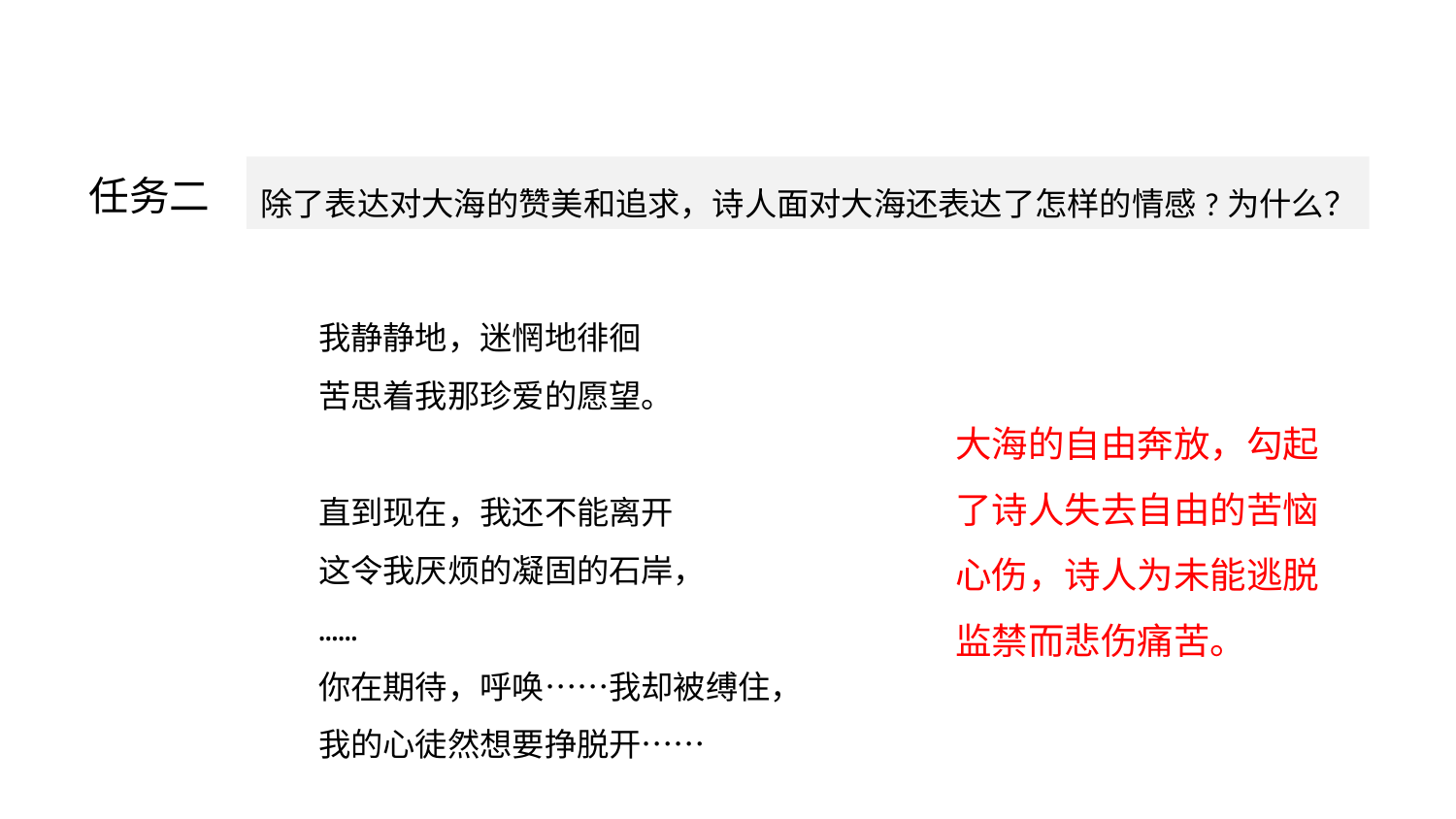

品读诗歌
除了表达对大海的赞美和追求，诗人面对大海还表达了怎样的情感?为什么？
任务二
我静静地，迷惘地徘徊
苦思着我那珍爱的愿望。

直到现在，我还不能离开
这令我厌烦的凝固的石岸，
……
你在期待，呼唤……我却被缚住，
我的心徒然想要挣脱开……
大海的自由奔放，勾起了诗人失去自由的苦恼心伤，诗人为未能逃脱监禁而悲伤痛苦。